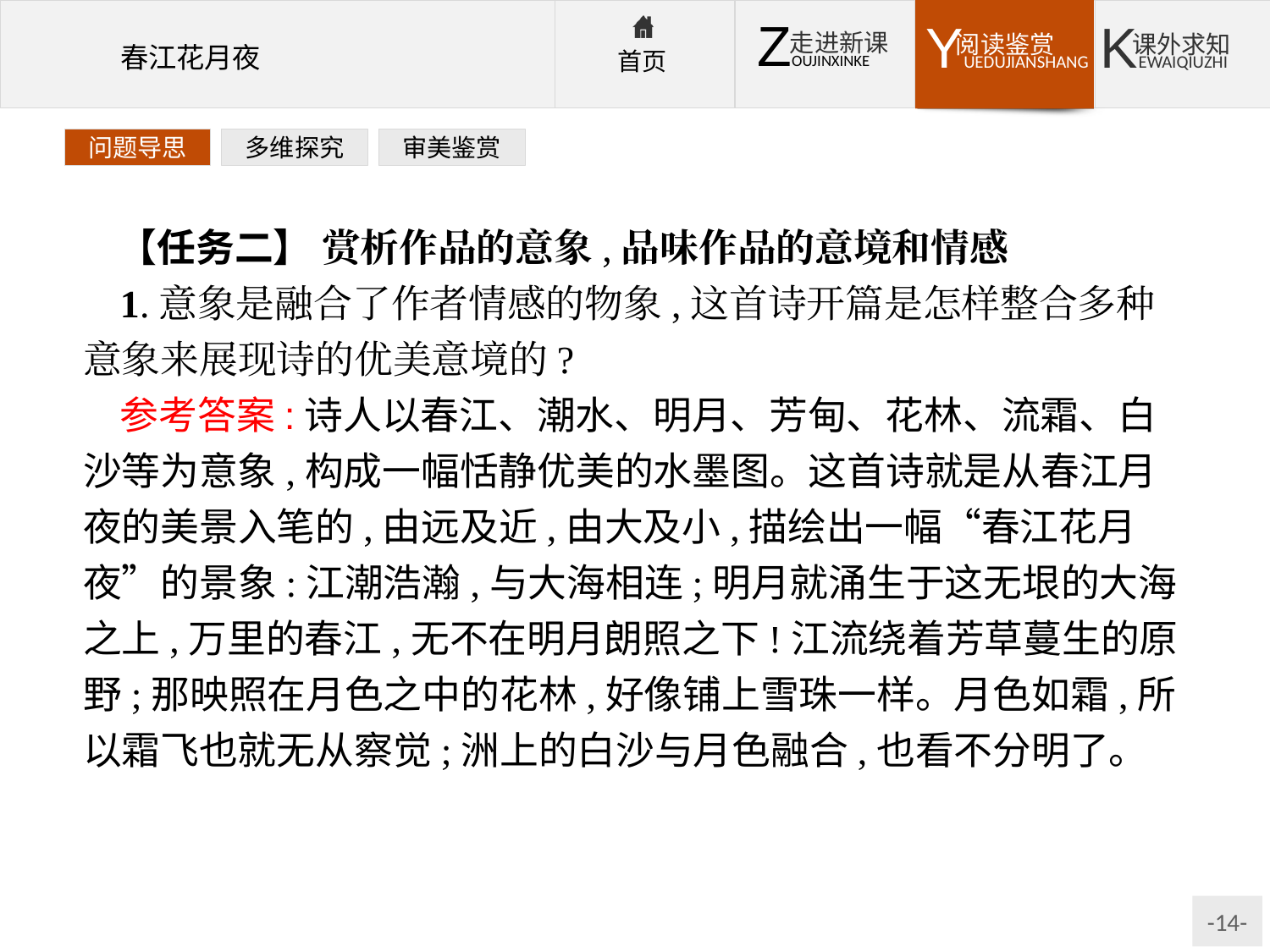

问题导思
多维探究
审美鉴赏
【任务二】 赏析作品的意象,品味作品的意境和情感
1.意象是融合了作者情感的物象,这首诗开篇是怎样整合多种意象来展现诗的优美意境的?
参考答案:诗人以春江、潮水、明月、芳甸、花林、流霜、白沙等为意象,构成一幅恬静优美的水墨图。这首诗就是从春江月夜的美景入笔的,由远及近,由大及小,描绘出一幅“春江花月夜”的景象:江潮浩瀚,与大海相连;明月就涌生于这无垠的大海之上,万里的春江,无不在明月朗照之下!江流绕着芳草蔓生的原野;那映照在月色之中的花林,好像铺上雪珠一样。月色如霜,所以霜飞也就无从察觉;洲上的白沙与月色融合,也看不分明了。